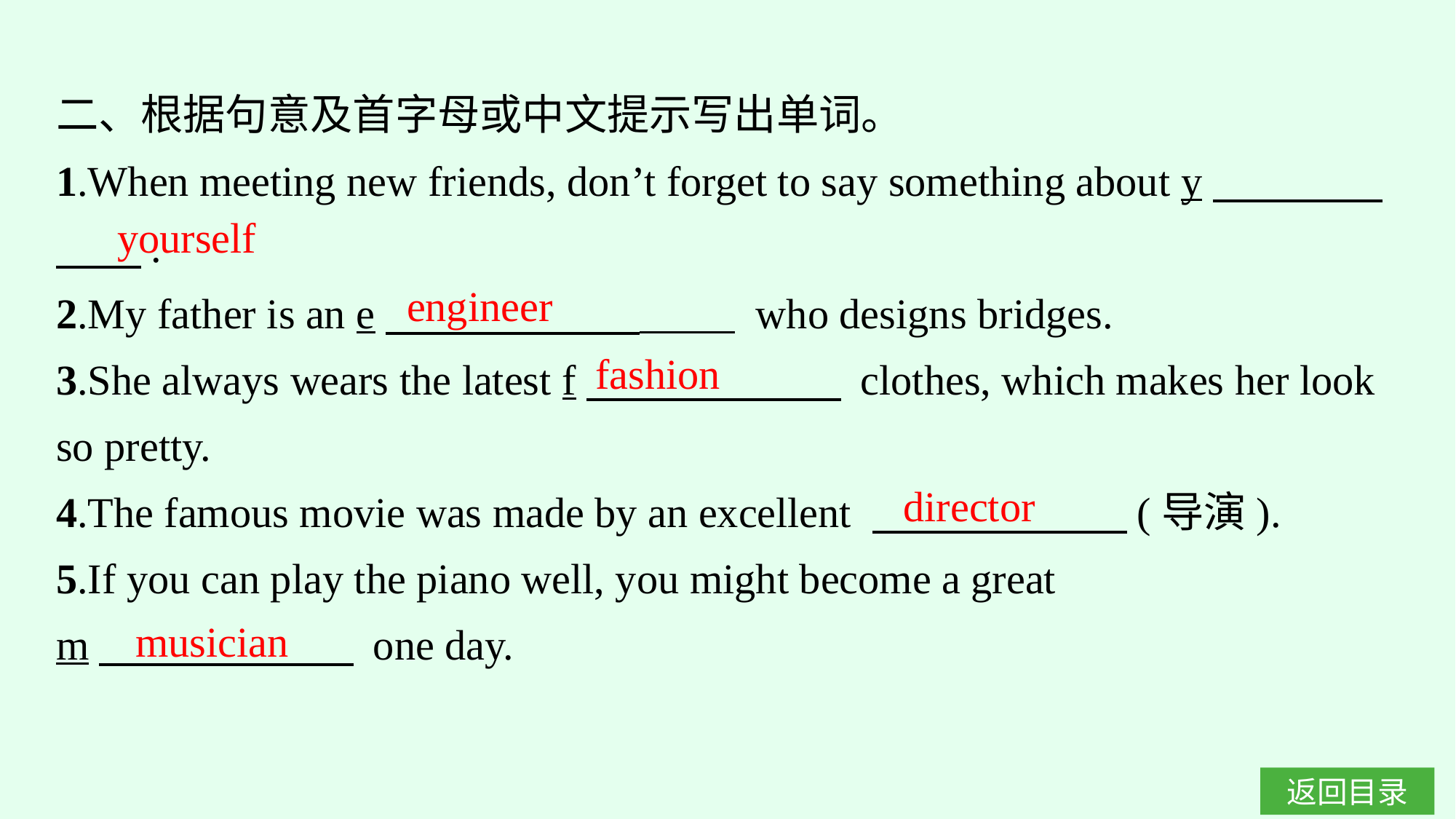

二、根据句意及首字母或中文提示写出单词。
1.When meeting new friends, don’t forget to say something about y　　　　　　.
2.My father is an e　　　　　　 　　 who designs bridges.
3.She always wears the latest f　　　　　　 clothes, which makes her look so pretty.
4.The famous movie was made by an excellent 　　　　　　(导演).
5.If you can play the piano well, you might become a great
m　　　　　　 one day.
yourself
engineer
fashion
director
musician